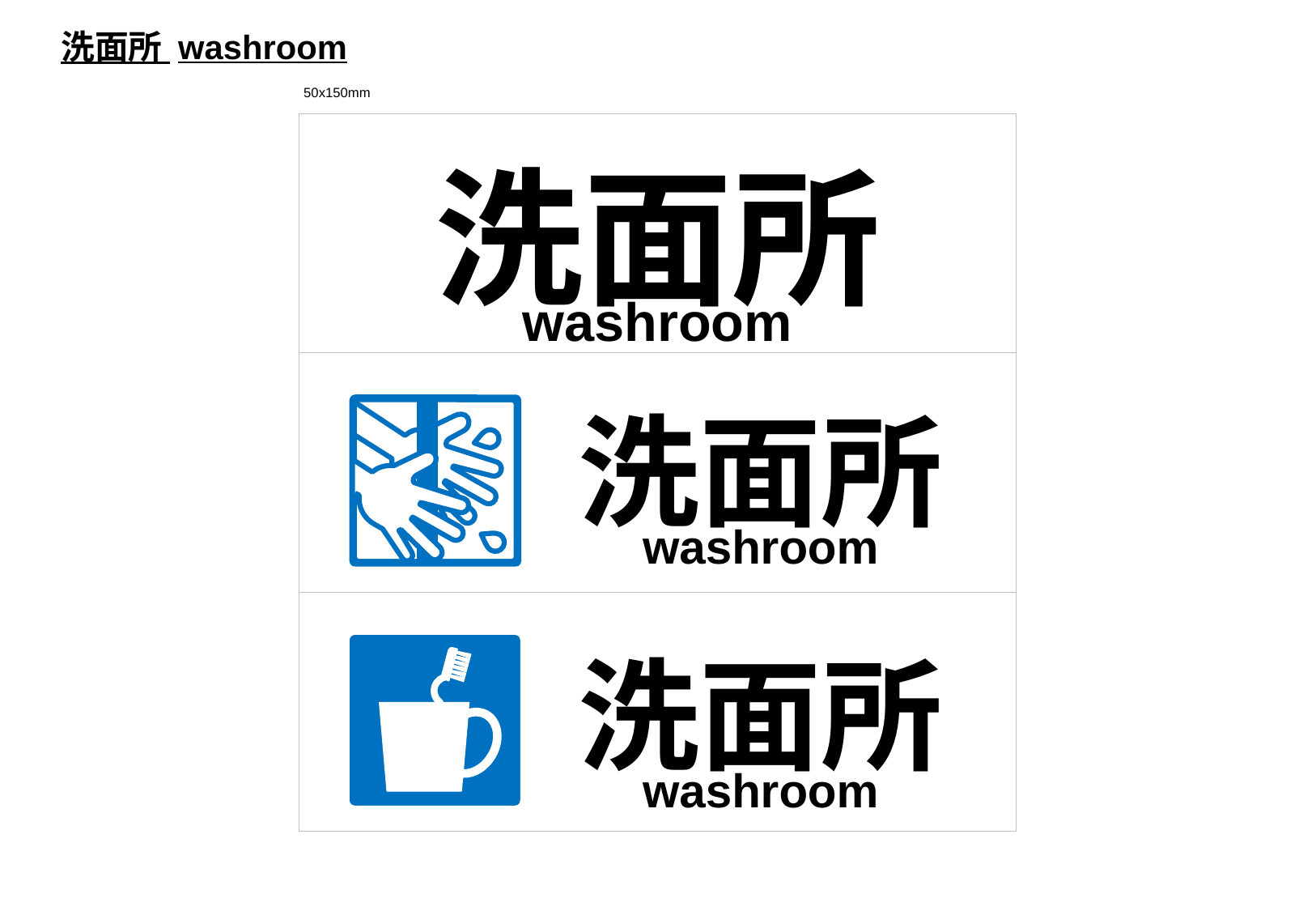

洗面所 washroom
50x150mm

洗面所
washroom

洗面所

washroom

洗面所

washroom